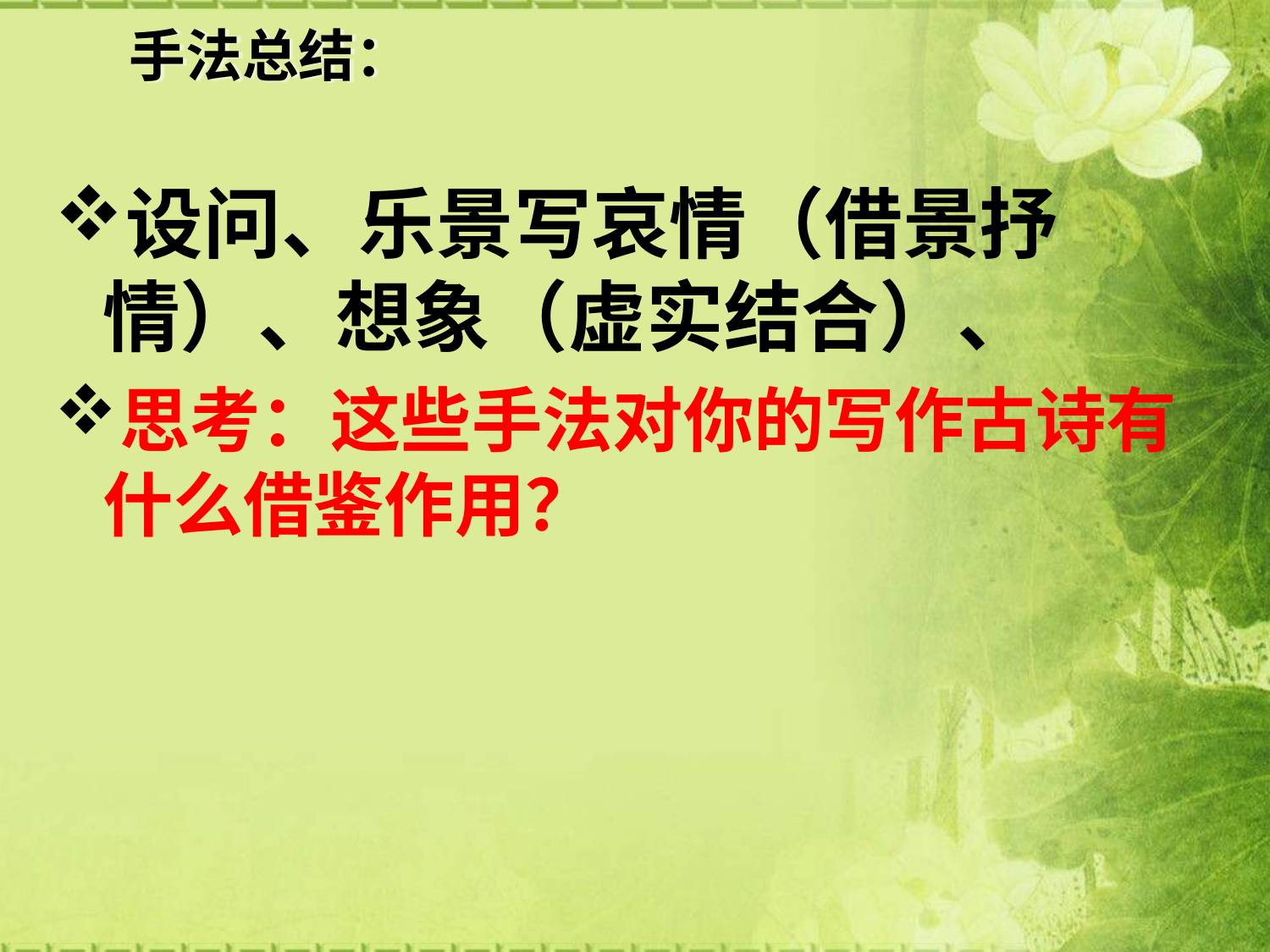

# 手法总结：
设问、乐景写哀情（借景抒情）、想象（虚实结合）、
思考：这些手法对你的写作古诗有什么借鉴作用？